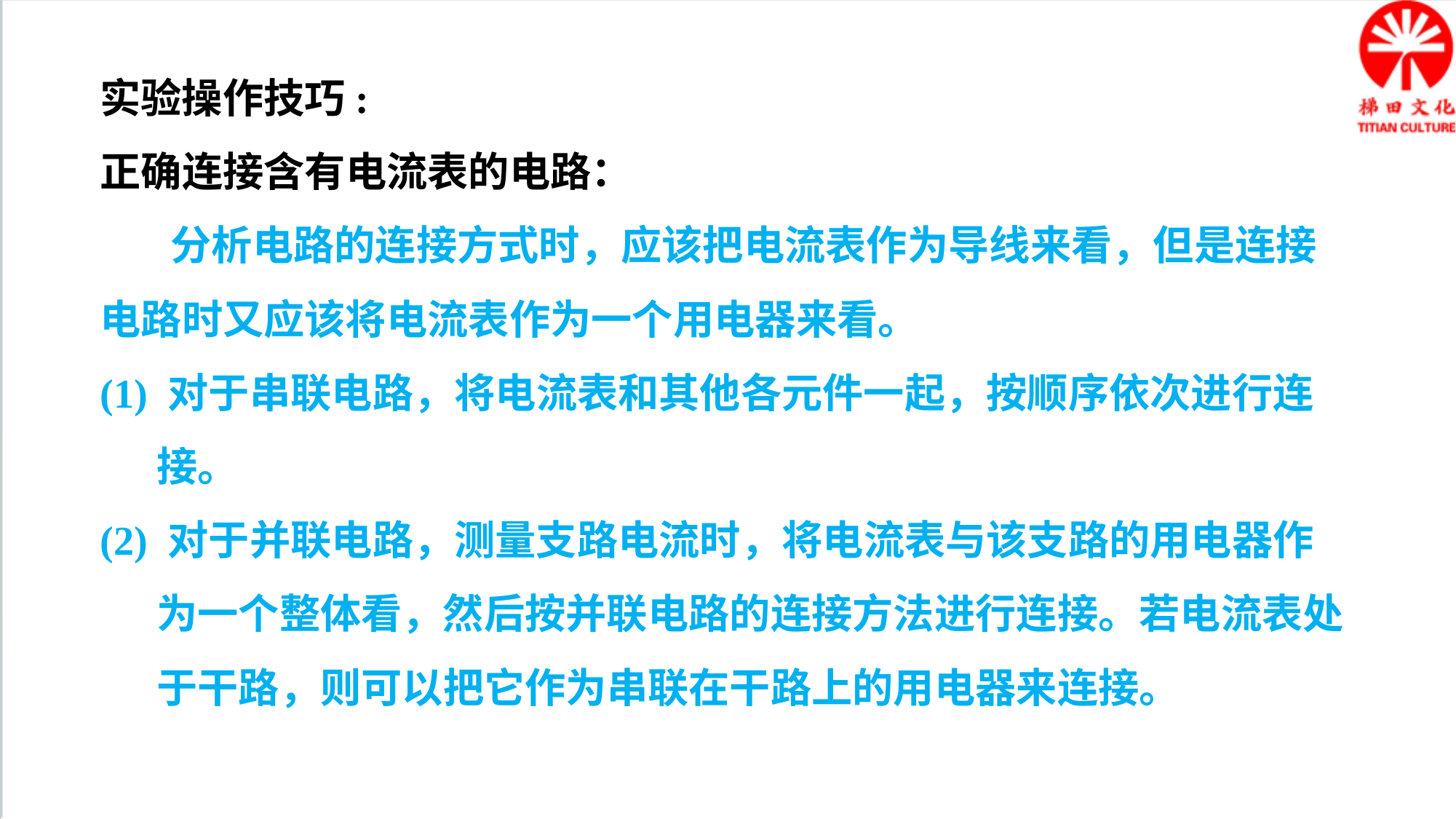

实验操作技巧:
正确连接含有电流表的电路：
分析电路的连接方式时，应该把电流表作为导线来看，但是连接电路时又应该将电流表作为一个用电器来看。
(1) 对于串联电路，将电流表和其他各元件一起，按顺序依次进行连接。
(2) 对于并联电路，测量支路电流时，将电流表与该支路的用电器作为一个整体看，然后按并联电路的连接方法进行连接。若电流表处于干路，则可以把它作为串联在干路上的用电器来连接。